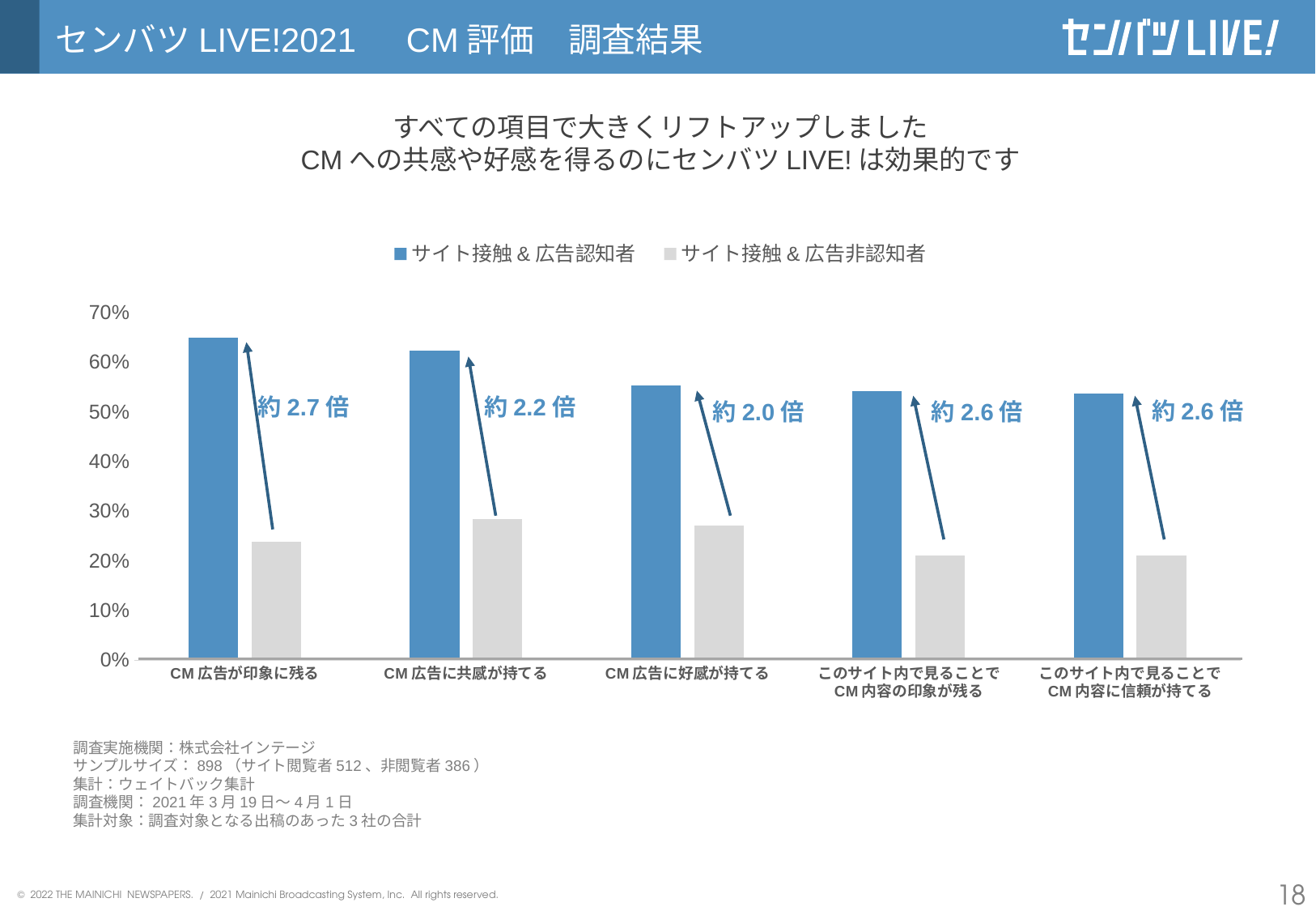

センバツLIVE!2021　CM評価　調査結果
すべての項目で大きくリフトアップしました
CMへの共感や好感を得るのにセンバツLIVE!は効果的です

### Chart:

| Category | サイト接触&広告認知者 | サイト接触&広告非認知者 |
|---|---|---|
| CM広告が印象に残る | 0.6485116279069768 | 0.23856871609403252 |
| CM広告に共感が持てる | 0.623286046511628 | 0.2847260397830018 |
| CM広告に好感が持てる | 0.553393023255814 | 0.27035623869801084 |
| このサイト内で見ることで
CM内容の印象が残る | 0.5417511627906976 | 0.20999547920433995 |
| このサイト内で見ることで
CM内容に信頼が持てる | 0.5369906976744186 | 0.2106021699819168 |
約2.2倍
約2.7倍
約2.6倍
約2.0倍
約2.6倍
調査実施機関：株式会社インテージ
サンプルサイズ：898（サイト閲覧者512、非閲覧者386）
集計：ウェイトバック集計
調査機関：2021年3月19日～4月1日
集計対象：調査対象となる出稿のあった3社の合計